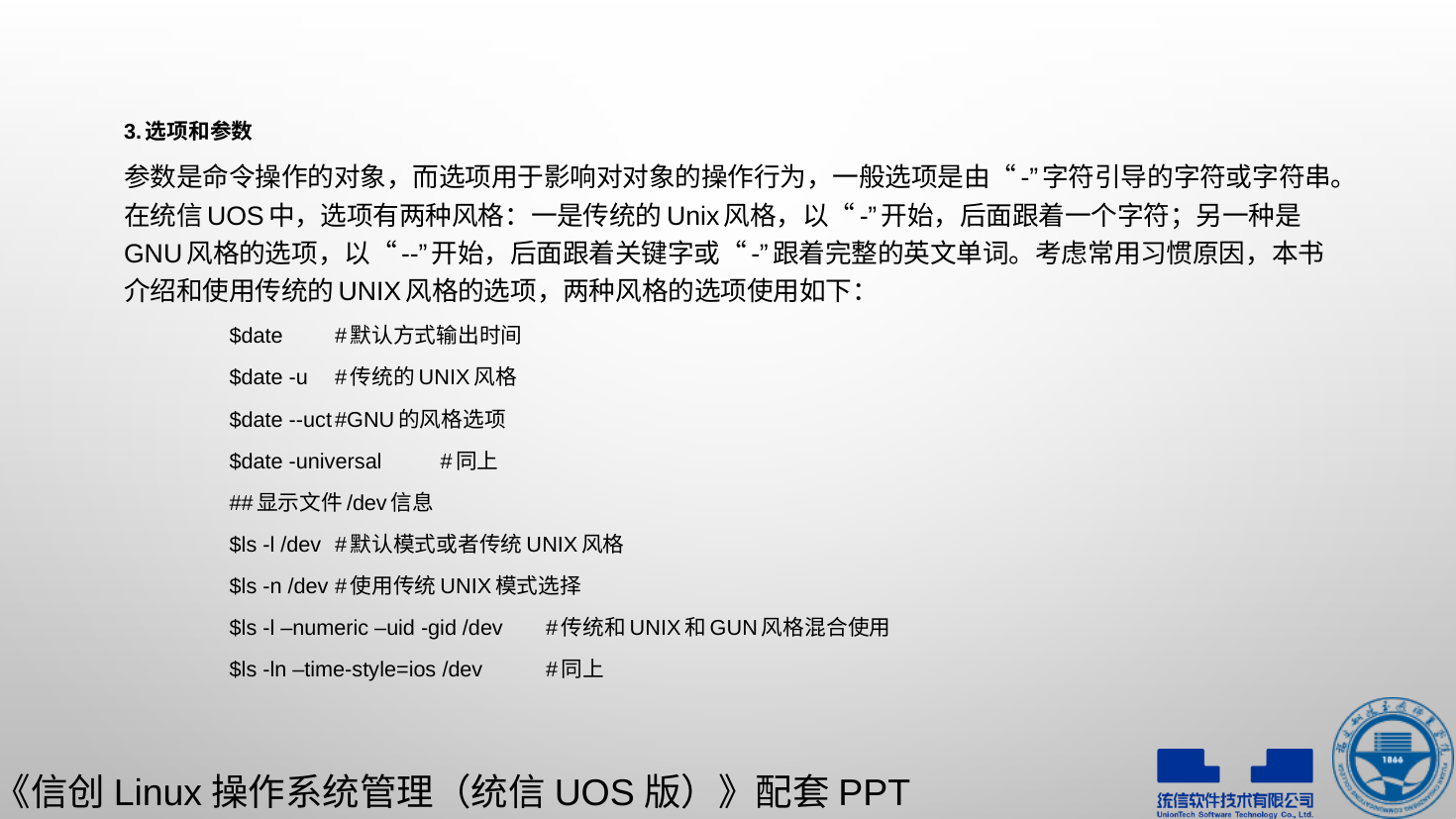

3.选项和参数
参数是命令操作的对象，而选项用于影响对对象的操作行为，一般选项是由“-”字符引导的字符或字符串。在统信UOS中，选项有两种风格：一是传统的Unix风格，以“-”开始，后面跟着一个字符；另一种是GNU风格的选项，以“--”开始，后面跟着关键字或“-”跟着完整的英文单词。考虑常用习惯原因，本书介绍和使用传统的UNIX风格的选项，两种风格的选项使用如下：
	$date				#默认方式输出时间
	$date -u				#传统的UNIX风格
	$date --uct				#GNU的风格选项
	$date -universal			#同上
	##显示文件/dev信息
	$ls -l /dev				#默认模式或者传统UNIX风格
	$ls -n /dev				#使用传统UNIX模式选择
	$ls -l –numeric –uid -gid /dev		#传统和UNIX和GUN风格混合使用
	$ls -ln –time-style=ios /dev		#同上